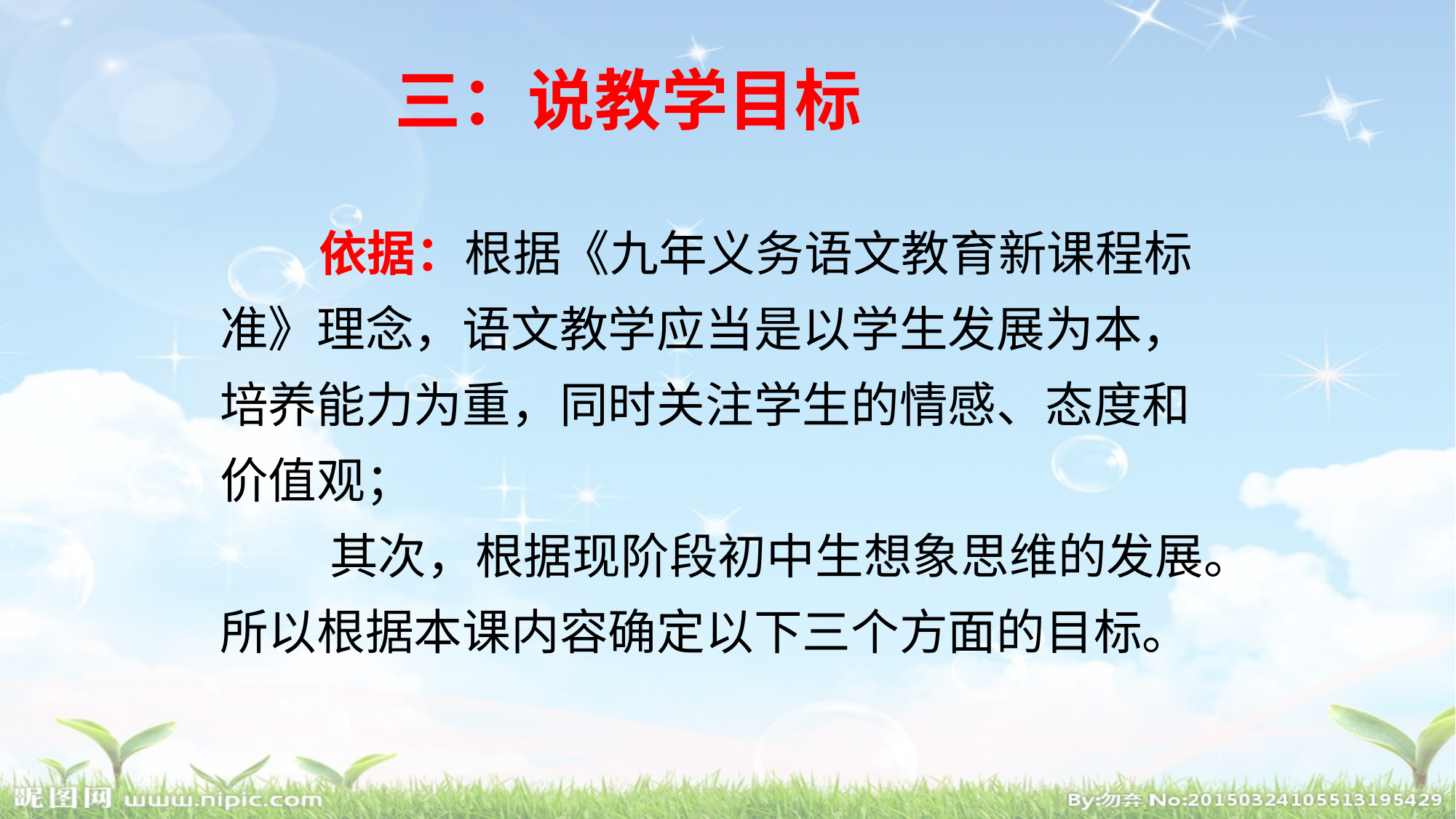

三：说教学目标
        依据：根据《九年义务语文教育新课程标准》理念，语文教学应当是以学生发展为本，培养能力为重，同时关注学生的情感、态度和价值观；
         其次，根据现阶段初中生想象思维的发展。所以根据本课内容确定以下三个方面的目标。